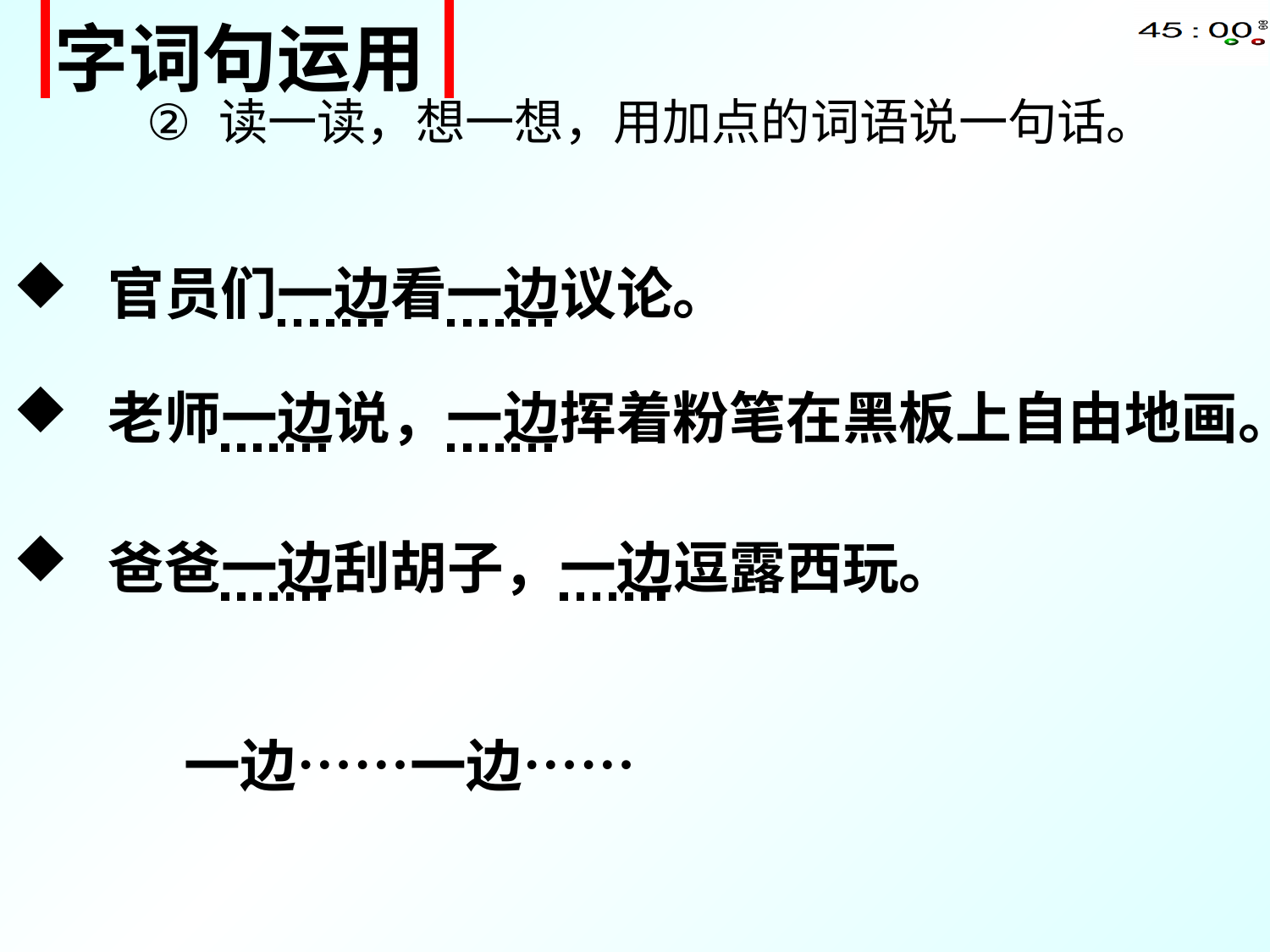

| 字词句运用 |
| --- |
读一读，想一想，用加点的词语说一句话。
官员们一边看一边议论。
老师一边说，一边挥着粉笔在黑板上自由地画。
爸爸一边刮胡子，一边逗露西玩。
一边……一边……